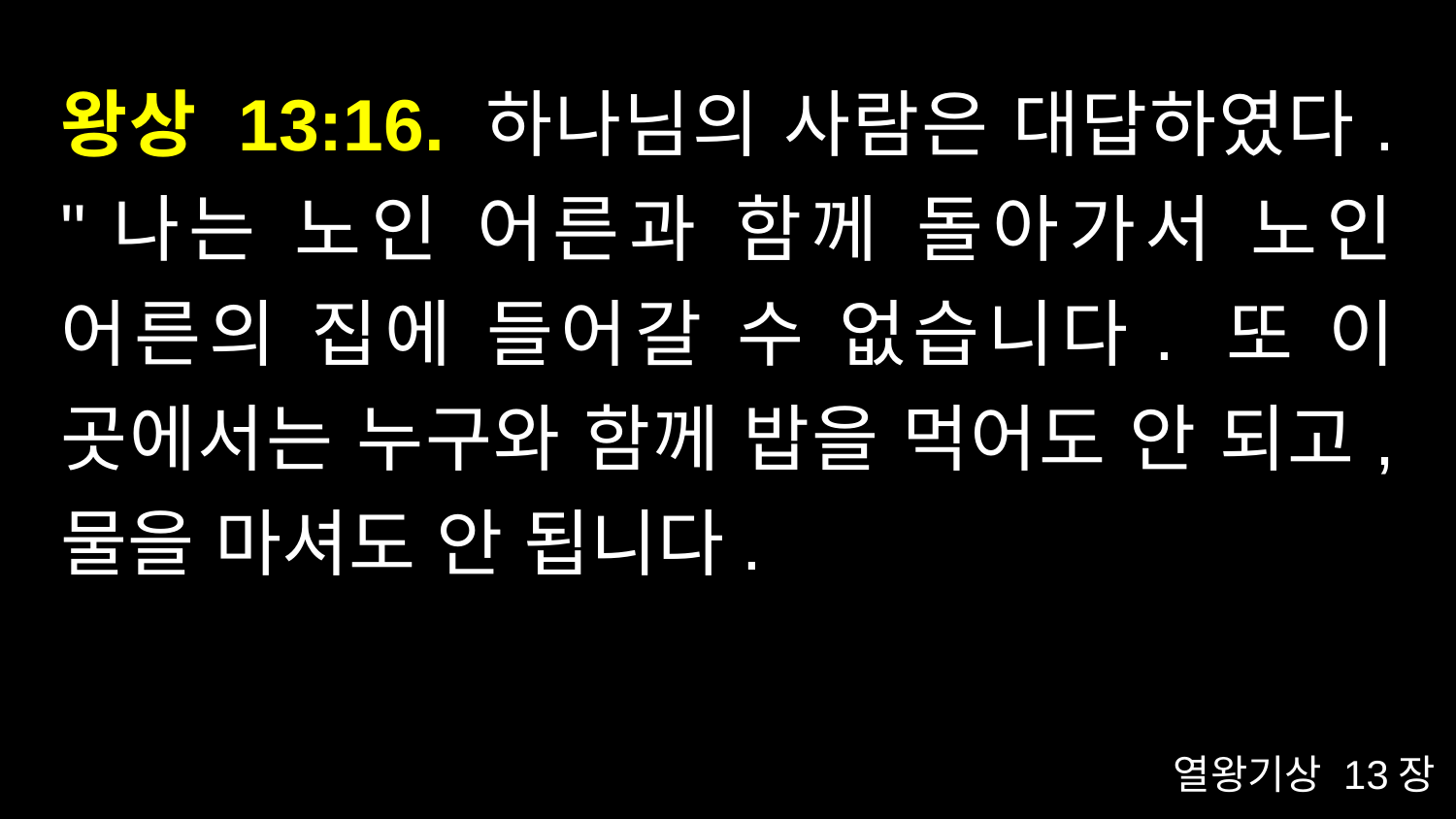

# 왕상 13:16. 하나님의 사람은 대답하였다. "나는 노인 어른과 함께 돌아가서 노인 어른의 집에 들어갈 수 없습니다. 또 이 곳에서는 누구와 함께 밥을 먹어도 안 되고, 물을 마셔도 안 됩니다.
열왕기상 13장